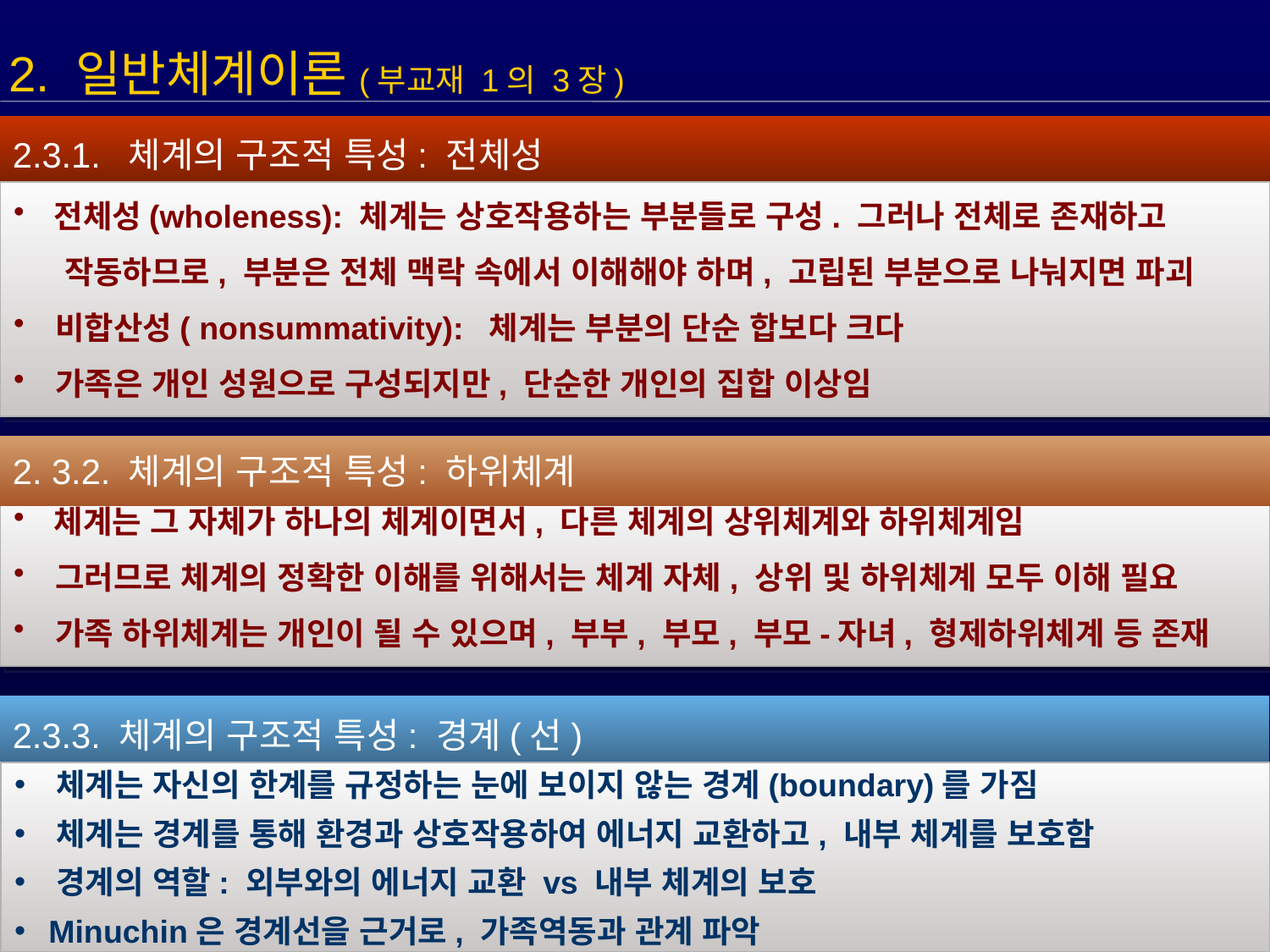

2. 일반체계이론(부교재 1의 3장)

2.3.1.  체계의 구조적 특성: 전체성
 전체성(wholeness): 체계는 상호작용하는 부분들로 구성. 그러나 전체로 존재하고
  작동하므로, 부분은 전체 맥락 속에서 이해해야 하며, 고립된 부분으로 나눠지면 파괴
 비합산성( nonsummativity):  체계는 부분의 단순 합보다 크다
 가족은 개인 성원으로 구성되지만, 단순한 개인의 집합 이상임
2. 3.2. 체계의 구조적 특성: 하위체계
 체계는 그 자체가 하나의 체계이면서, 다른 체계의 상위체계와 하위체계임
 그러므로 체계의 정확한 이해를 위해서는 체계 자체, 상위 및 하위체계 모두 이해 필요
 가족 하위체계는 개인이 될 수 있으며, 부부, 부모, 부모-자녀, 형제하위체계 등 존재
2.3.3. 체계의 구조적 특성: 경계(선)
 체계는 자신의 한계를 규정하는 눈에 보이지 않는 경계(boundary)를 가짐
 체계는 경계를 통해 환경과 상호작용하여 에너지 교환하고, 내부 체계를 보호함
 경계의 역할: 외부와의 에너지 교환 vs 내부 체계의 보호
 Minuchin은 경계선을 근거로, 가족역동과 관계 파악